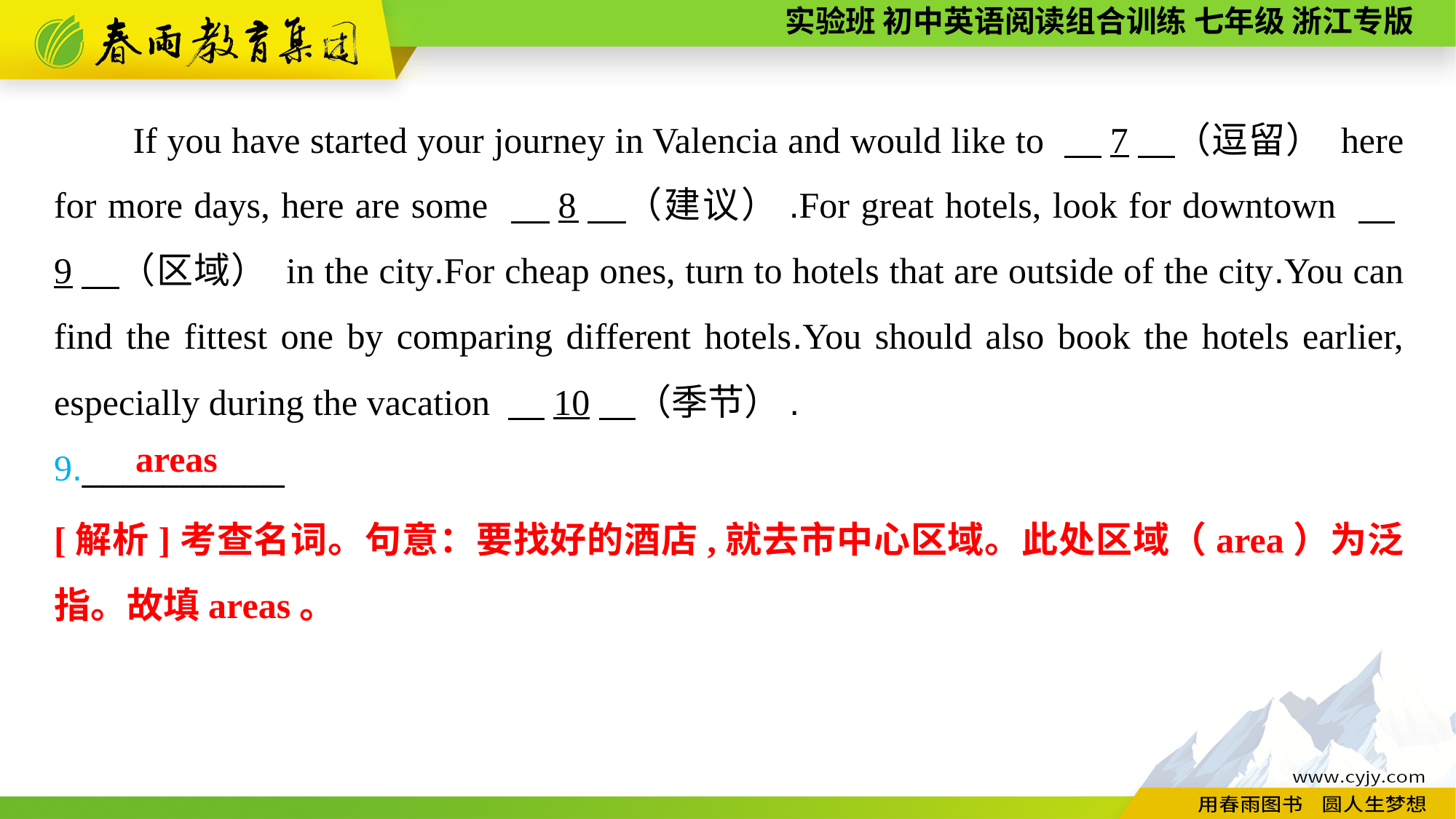

If you have started your journey in Valencia and would like to 　7　（逗留） here for more days, here are some 　8　（建议）.For great hotels, look for downtown 　9　（区域） in the city.For cheap ones, turn to hotels that are outside of the city.You can find the fittest one by comparing different hotels.You should also book the hotels earlier, especially during the vacation 　10　（季节）.
9.__________
areas
[解析]考查名词。句意：要找好的酒店,就去市中心区域。此处区域（area）为泛指。故填areas。